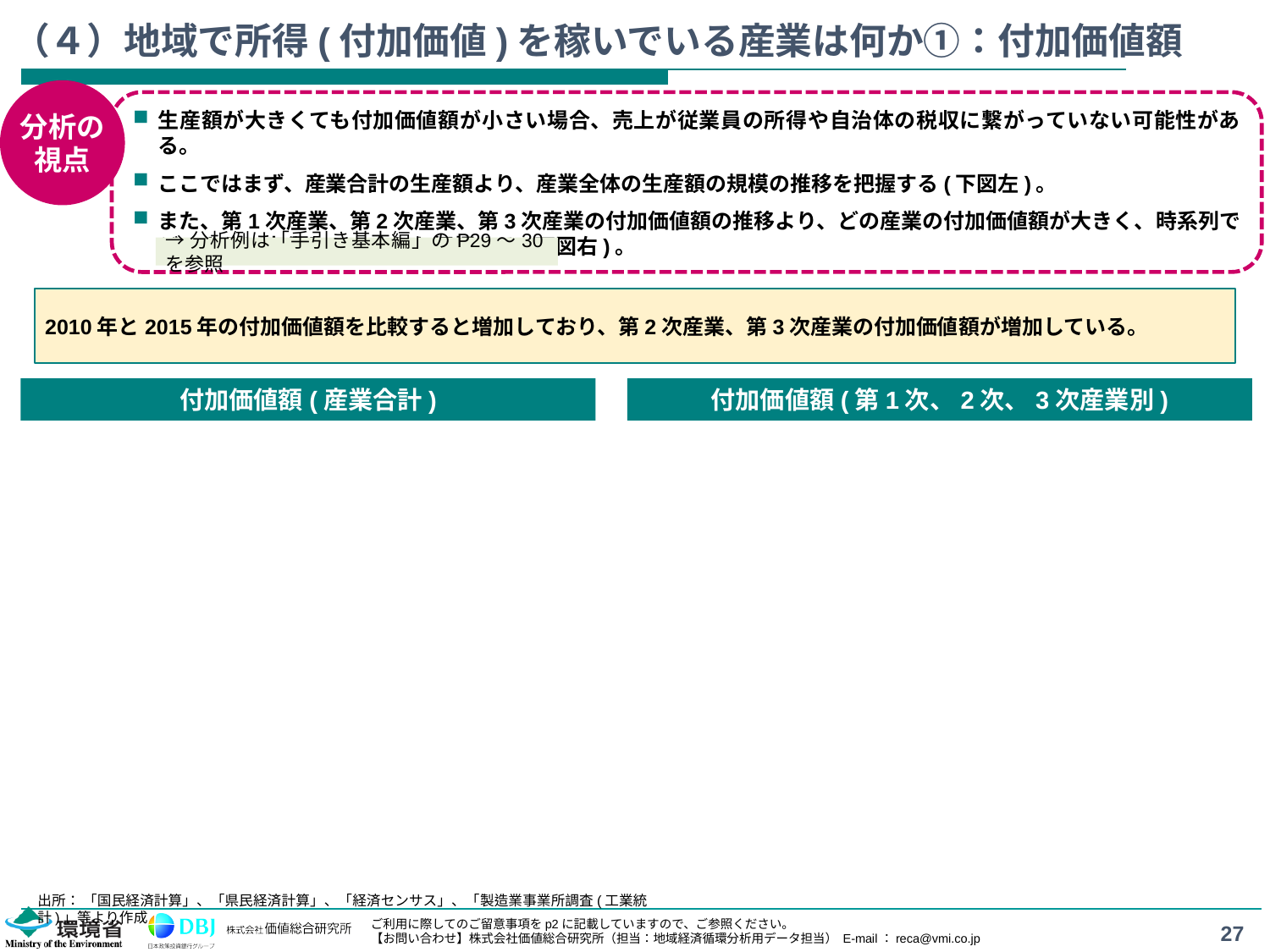

# （４）地域で所得(付加価値)を稼いでいる産業は何か①：付加価値額
分析の
視点
生産額が大きくても付加価値額が小さい場合、売上が従業員の所得や自治体の税収に繋がっていない可能性がある。
ここではまず、産業合計の生産額より、産業全体の生産額の規模の推移を把握する(下図左)。
また、第1次産業、第2次産業、第3次産業の付加価値額の推移より、どの産業の付加価値額が大きく、時系列でどのように変化しているかを把握する(下図右)。
→分析例は「手引き基本編」のP29～30を参照
2010年と2015年の付加価値額を比較すると増加しており、第2次産業、第3次産業の付加価値額が増加している。
付加価値額(産業合計)
付加価値額(第1次、2次、3次産業別)
出所： 「国民経済計算」、「県民経済計算」、「経済センサス」、「製造業事業所調査(工業統計)」等より作成
27